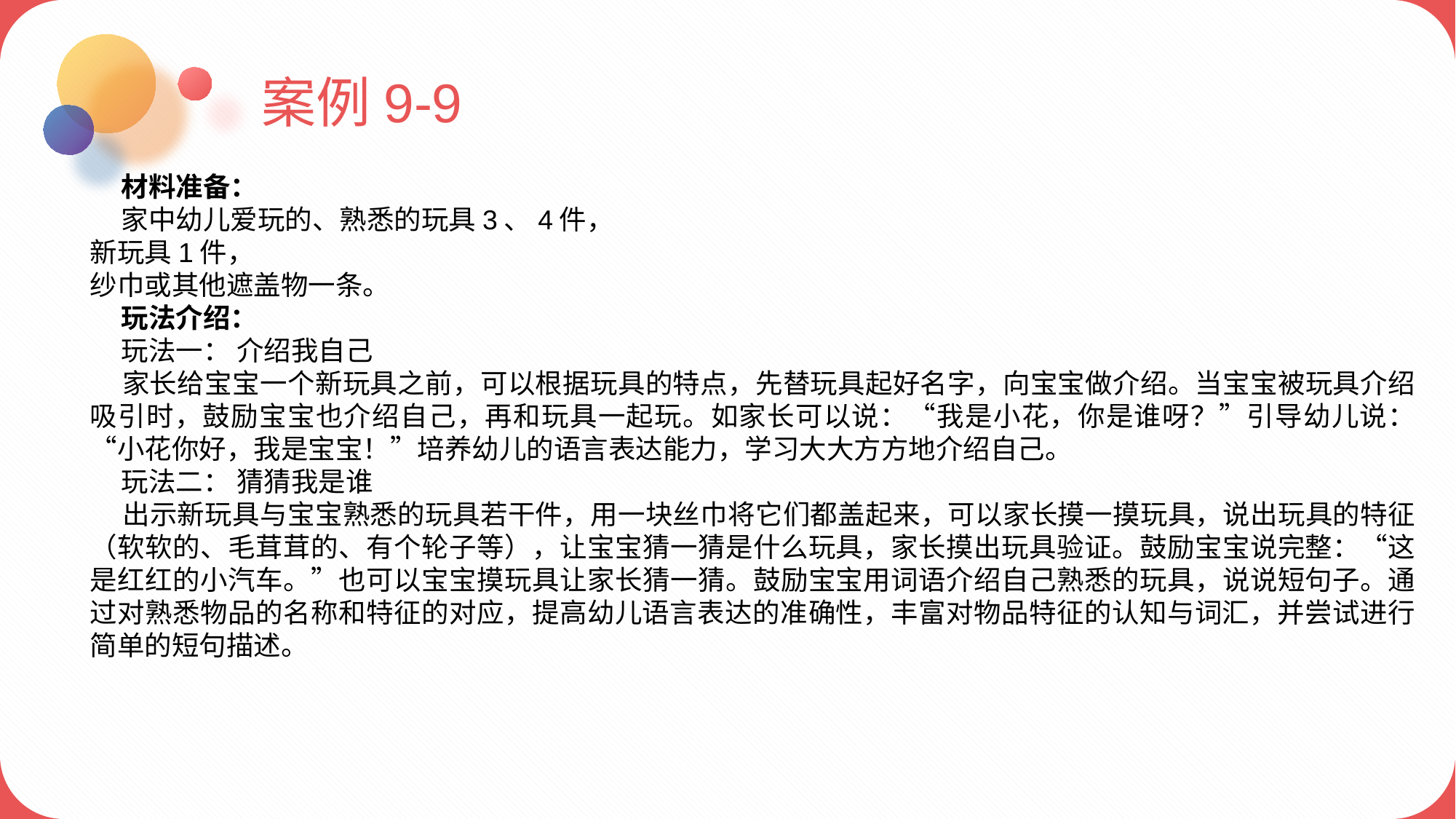

案例9-9
    材料准备：
    家中幼儿爱玩的、熟悉的玩具3、4件，
新玩具1件，
纱巾或其他遮盖物一条。
    玩法介绍：
    玩法一： 介绍我自己
    家长给宝宝一个新玩具之前，可以根据玩具的特点，先替玩具起好名字，向宝宝做介绍。当宝宝被玩具介绍吸引时，鼓励宝宝也介绍自己，再和玩具一起玩。如家长可以说：“我是小花，你是谁呀？”引导幼儿说：“小花你好，我是宝宝！”培养幼儿的语言表达能力，学习大大方方地介绍自己。
    玩法二： 猜猜我是谁
    出示新玩具与宝宝熟悉的玩具若干件，用一块丝巾将它们都盖起来，可以家长摸一摸玩具，说出玩具的特征（软软的、毛茸茸的、有个轮子等），让宝宝猜一猜是什么玩具，家长摸出玩具验证。鼓励宝宝说完整：“这是红红的小汽车。”也可以宝宝摸玩具让家长猜一猜。鼓励宝宝用词语介绍自己熟悉的玩具，说说短句子。通过对熟悉物品的名称和特征的对应，提高幼儿语言表达的准确性，丰富对物品特征的认知与词汇，并尝试进行简单的短句描述。